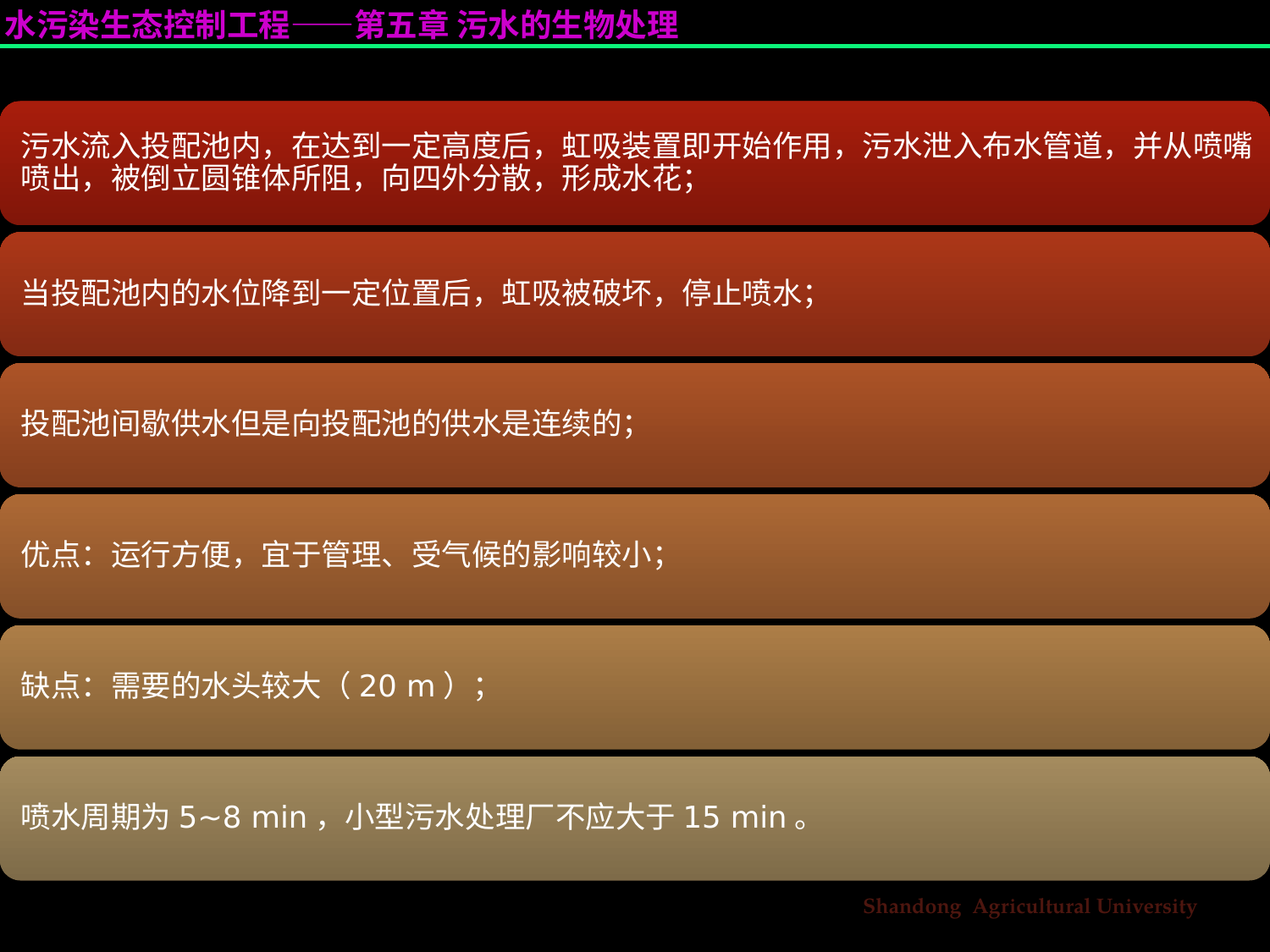

污水流入投配池内，在达到一定高度后，虹吸装置即开始作用，污水泄入布水管道，并从喷嘴喷出，被倒立圆锥体所阻，向四外分散，形成水花；
当投配池内的水位降到一定位置后，虹吸被破坏，停止喷水；
投配池间歇供水但是向投配池的供水是连续的；
优点：运行方便，宜于管理、受气候的影响较小；
缺点：需要的水头较大（20 m）；
喷水周期为5~8 min，小型污水处理厂不应大于15 min。